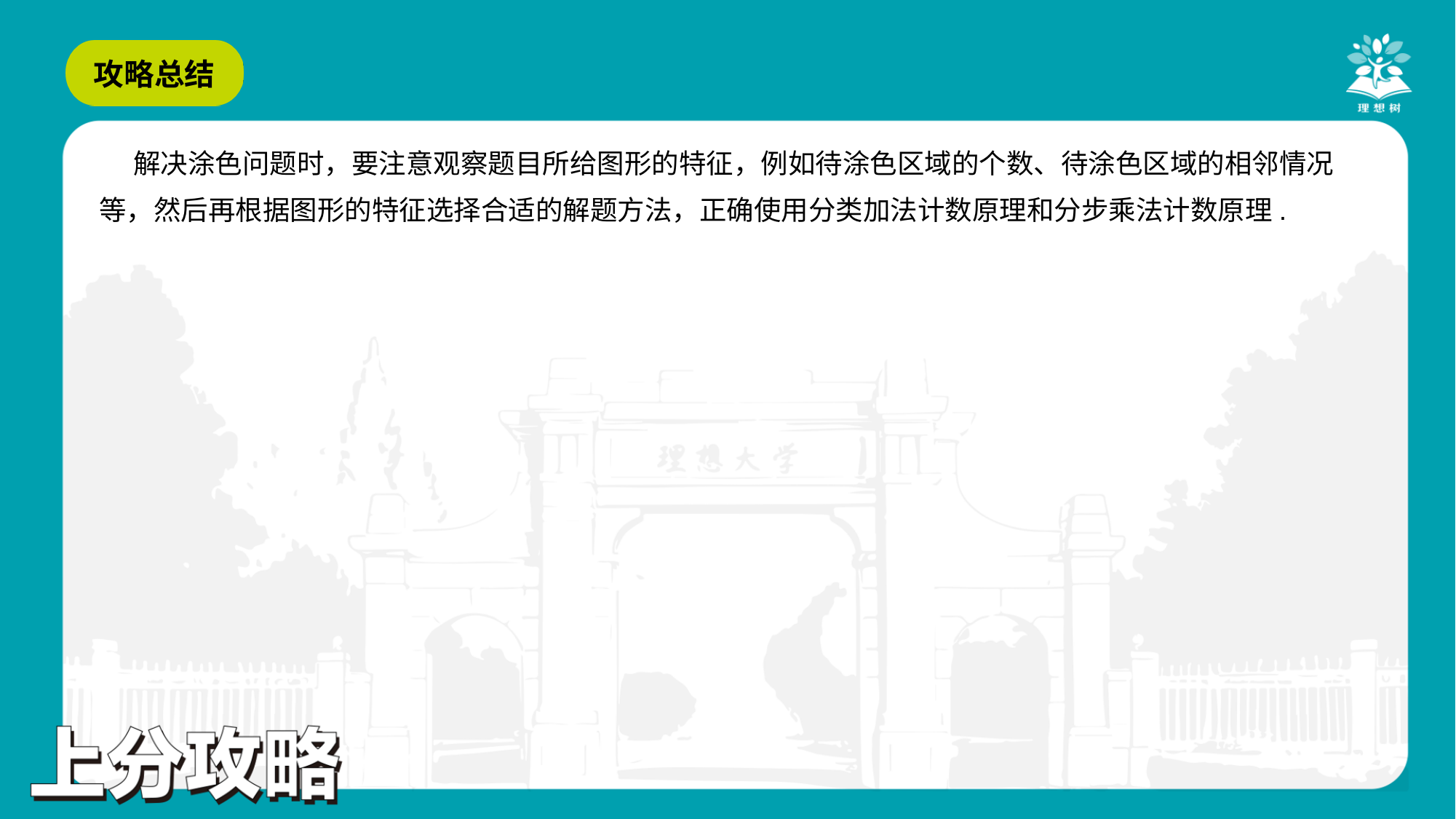

解决涂色问题时，要注意观察题目所给图形的特征，例如待涂色区域的个数、待涂色区域的相邻情况
等，然后再根据图形的特征选择合适的解题方法，正确使用分类加法计数原理和分步乘法计数原理.